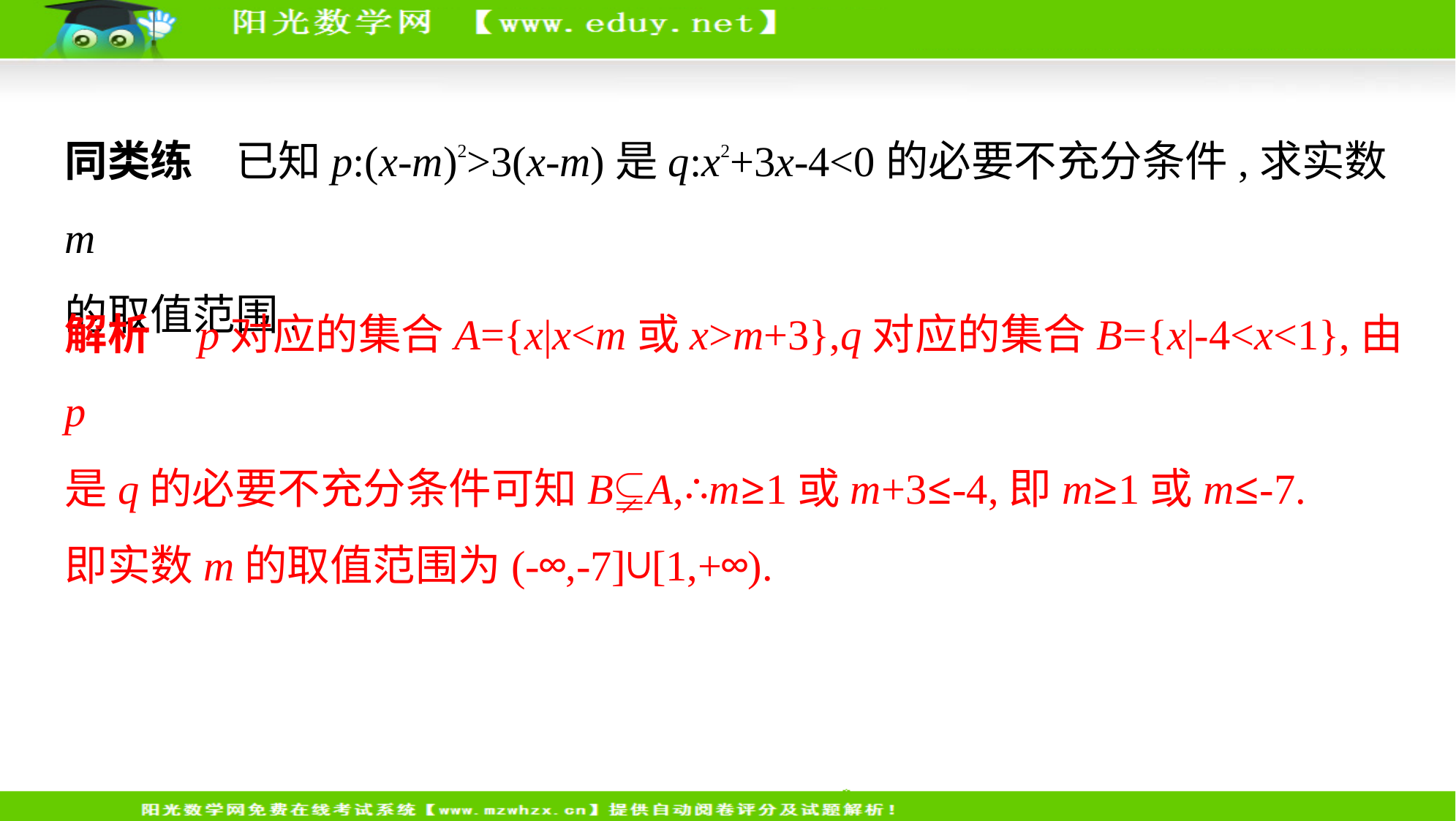

同类练　已知p:(x-m)2>3(x-m)是q:x2+3x-4<0的必要不充分条件,求实数m
的取值范围.
解析    p对应的集合A={x|x<m或x>m+3},q对应的集合B={x|-4<x<1},由p
是q的必要不充分条件可知B⫋A,∴m≥1或m+3≤-4,即m≥1或m≤-7.
即实数m的取值范围为(-∞,-7]∪[1,+∞).